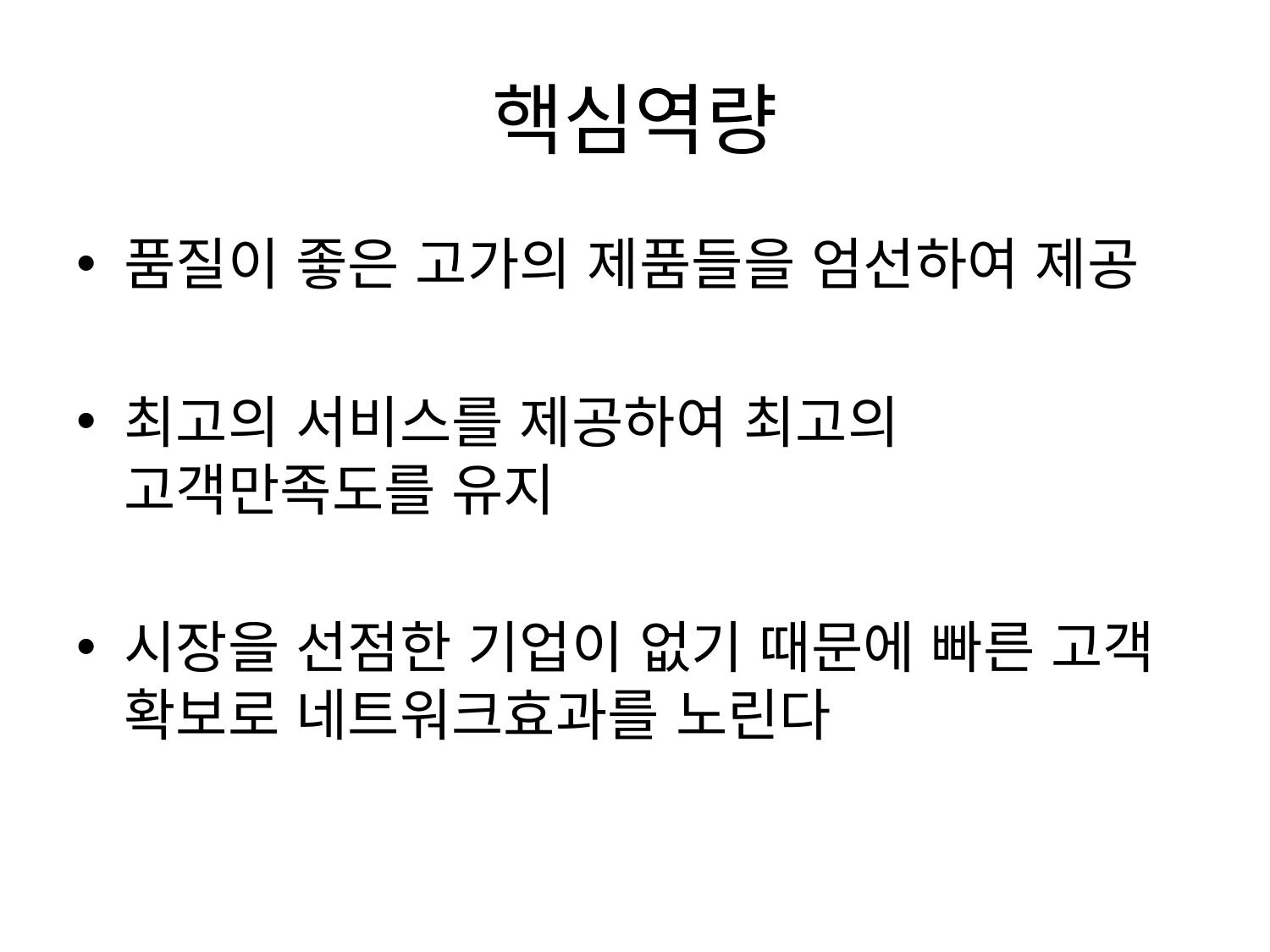

# 핵심역량
품질이 좋은 고가의 제품들을 엄선하여 제공

최고의 서비스를 제공하여 최고의 고객만족도를 유지

시장을 선점한 기업이 없기 때문에 빠른 고객 확보로 네트워크효과를 노린다